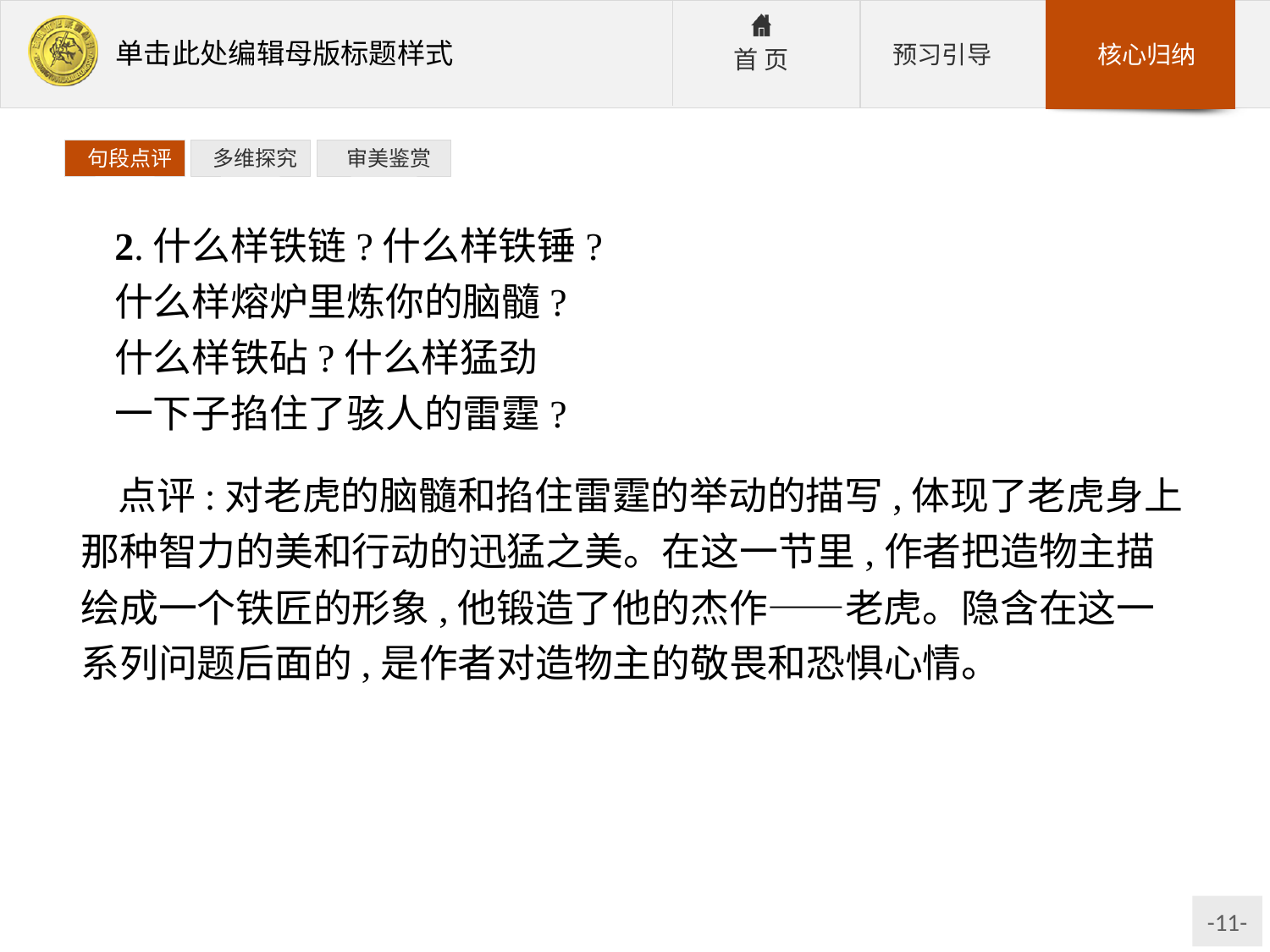

句段点评
 多维探究
 审美鉴赏
2.什么样铁链?什么样铁锤?
什么样熔炉里炼你的脑髓?
什么样铁砧?什么样猛劲
一下子掐住了骇人的雷霆?
点评:对老虎的脑髓和掐住雷霆的举动的描写,体现了老虎身上那种智力的美和行动的迅猛之美。在这一节里,作者把造物主描绘成一个铁匠的形象,他锻造了他的杰作——老虎。隐含在这一系列问题后面的,是作者对造物主的敬畏和恐惧心情。